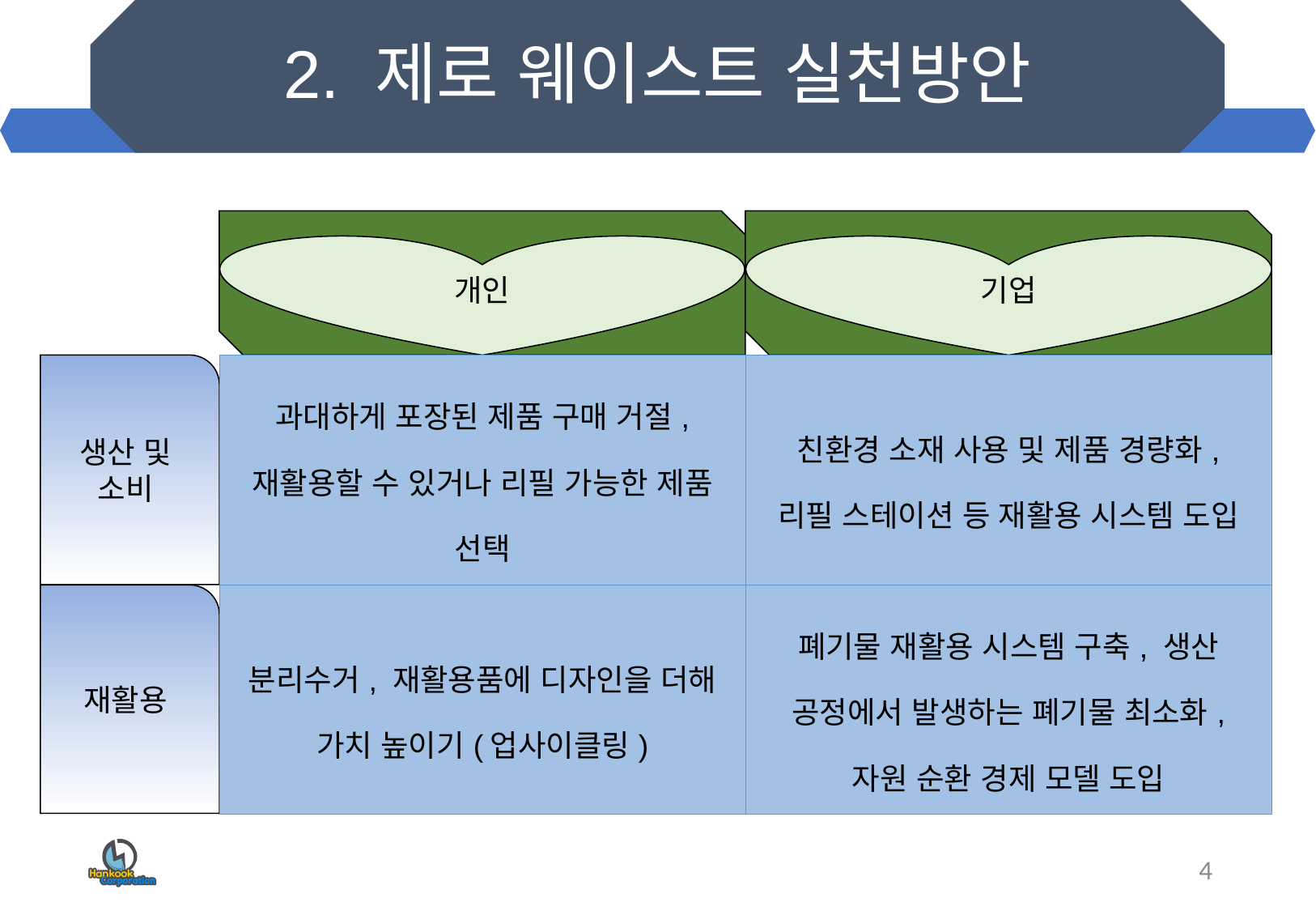

# 2. 제로 웨이스트 실천방안

개인
기업
| 과대하게 포장된 제품 구매 거절, 재활용할 수 있거나 리필 가능한 제품 선택 | 친환경 소재 사용 및 제품 경량화, 리필 스테이션 등 재활용 시스템 도입 |
| --- | --- |
| 분리수거, 재활용품에 디자인을 더해 가치 높이기(업사이클링) | 폐기물 재활용 시스템 구축, 생산 공정에서 발생하는 폐기물 최소화, 자원 순환 경제 모델 도입 |
생산 및 소비
재활용
4